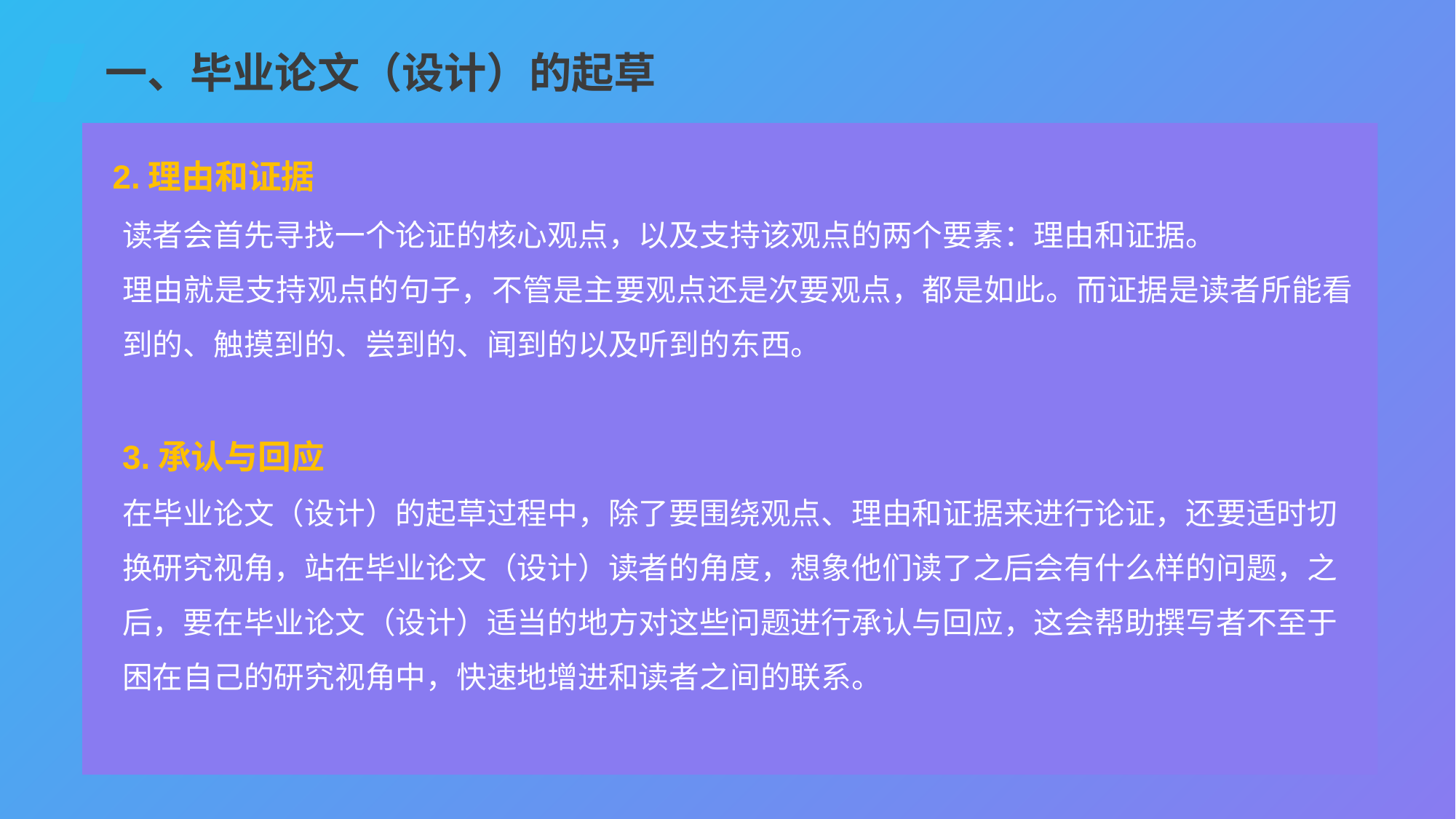

一、毕业论文（设计）的起草

2.理由和证据
读者会首先寻找一个论证的核心观点，以及支持该观点的两个要素：理由和证据。
理由就是支持观点的句子，不管是主要观点还是次要观点，都是如此。而证据是读者所能看到的、触摸到的、尝到的、闻到的以及听到的东西。

3.承认与回应
在毕业论文（设计）的起草过程中，除了要围绕观点、理由和证据来进行论证，还要适时切换研究视角，站在毕业论文（设计）读者的角度，想象他们读了之后会有什么样的问题，之后，要在毕业论文（设计）适当的地方对这些问题进行承认与回应，这会帮助撰写者不至于困在自己的研究视角中，快速地增进和读者之间的联系。